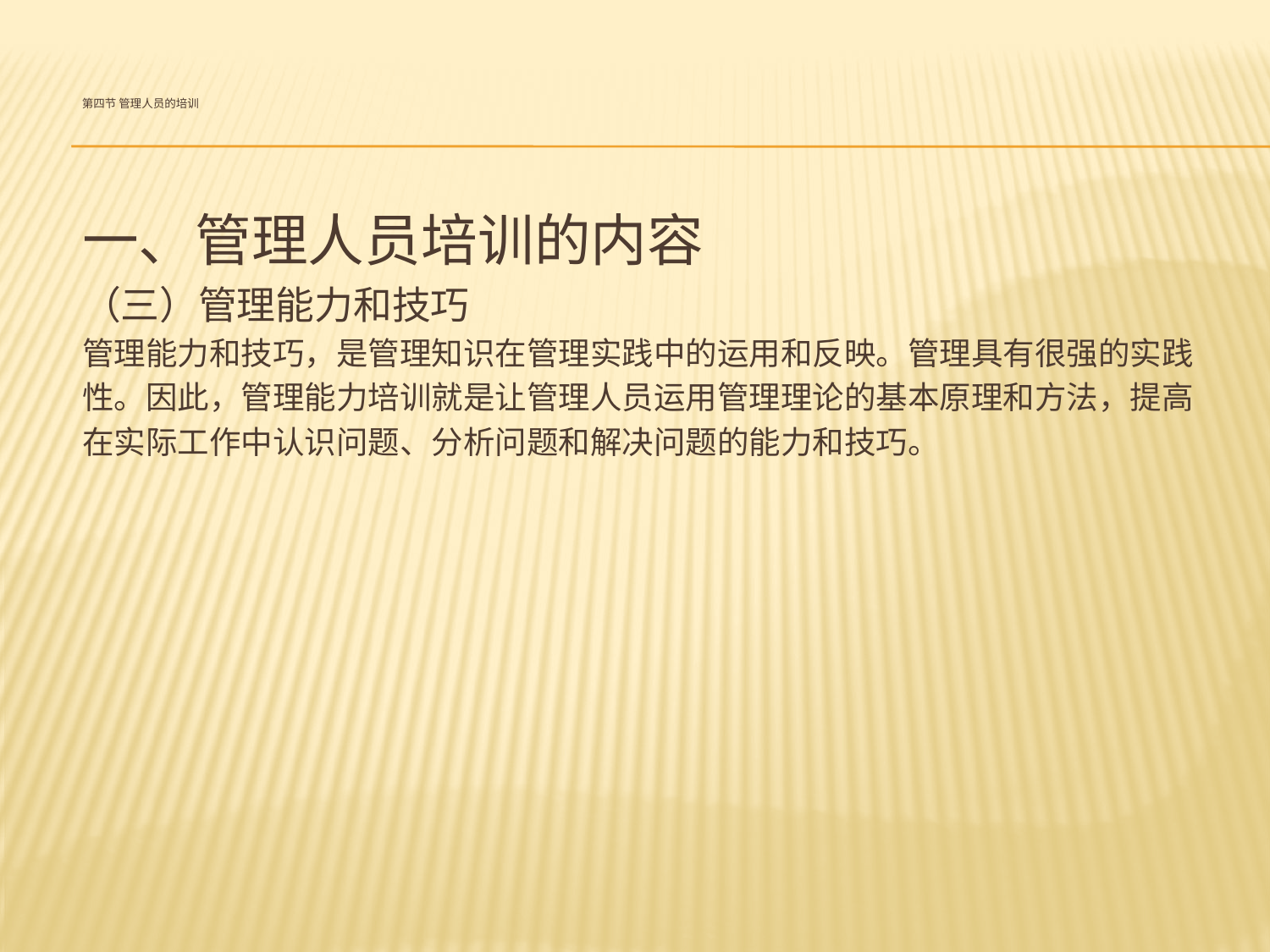

# 第四节 管理人员的培训
一、管理人员培训的内容
（三）管理能力和技巧
管理能力和技巧，是管理知识在管理实践中的运用和反映。管理具有很强的实践
性。因此，管理能力培训就是让管理人员运用管理理论的基本原理和方法，提高
在实际工作中认识问题、分析问题和解决问题的能力和技巧。